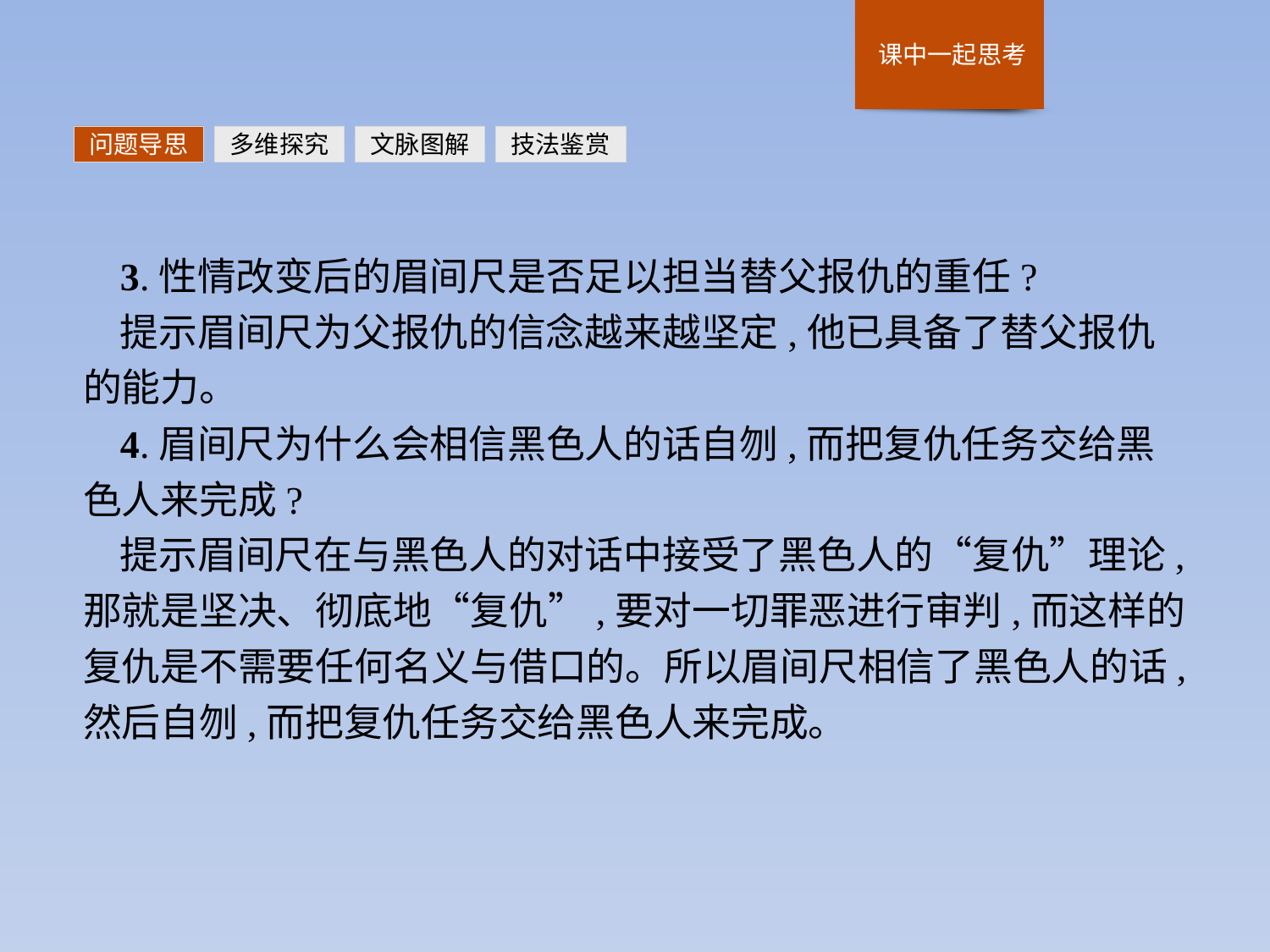

问题导思
多维探究
文脉图解
技法鉴赏
3.性情改变后的眉间尺是否足以担当替父报仇的重任?
提示眉间尺为父报仇的信念越来越坚定,他已具备了替父报仇的能力。
4.眉间尺为什么会相信黑色人的话自刎,而把复仇任务交给黑色人来完成?
提示眉间尺在与黑色人的对话中接受了黑色人的“复仇”理论,那就是坚决、彻底地“复仇”,要对一切罪恶进行审判,而这样的复仇是不需要任何名义与借口的。所以眉间尺相信了黑色人的话,然后自刎,而把复仇任务交给黑色人来完成。